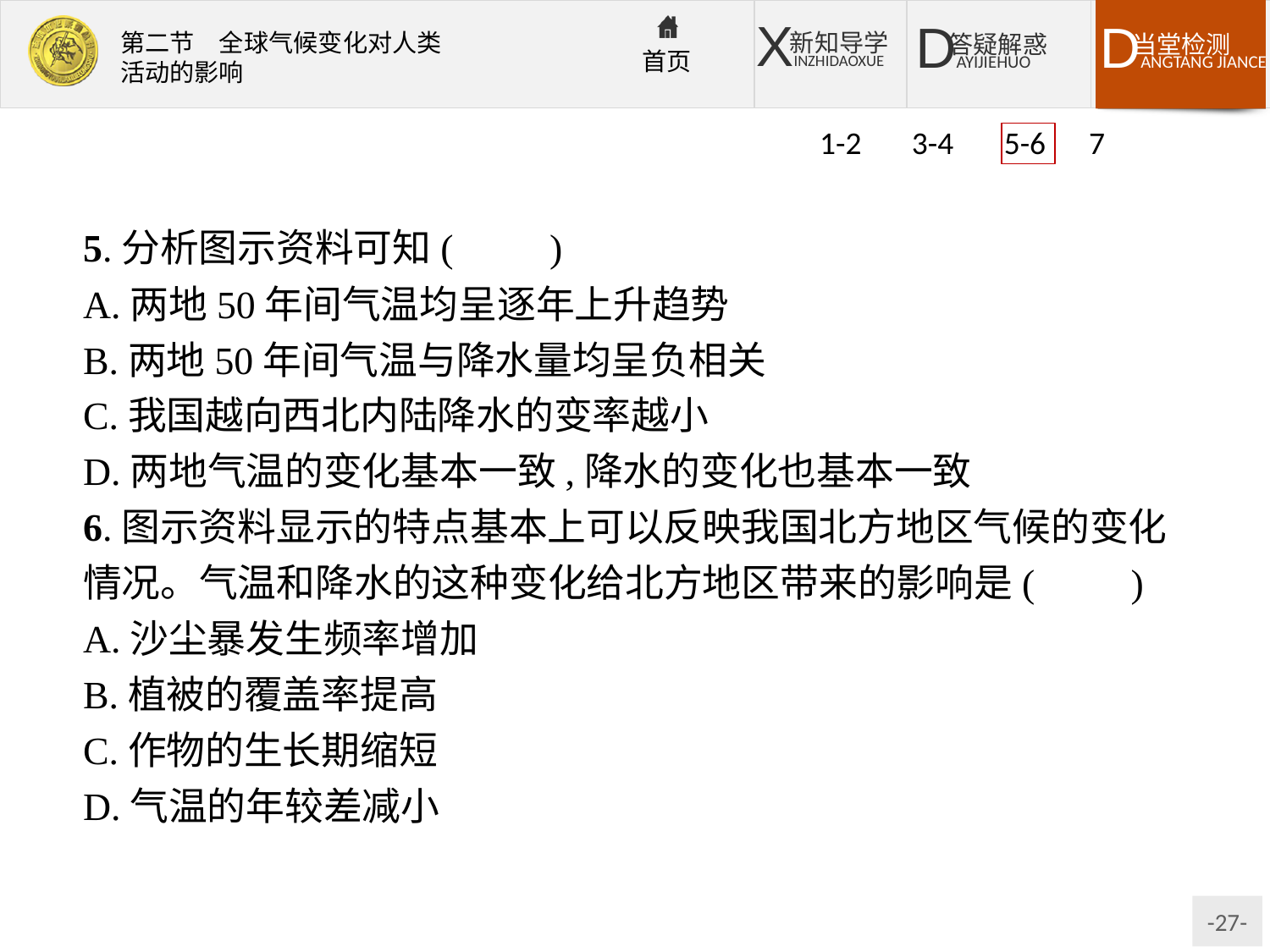

1-2       3-4       5-6      7

5.分析图示资料可知(　　)
A.两地50年间气温均呈逐年上升趋势
B.两地50年间气温与降水量均呈负相关
C.我国越向西北内陆降水的变率越小
D.两地气温的变化基本一致,降水的变化也基本一致
6.图示资料显示的特点基本上可以反映我国北方地区气候的变化情况。气温和降水的这种变化给北方地区带来的影响是(　　)
A.沙尘暴发生频率增加
B.植被的覆盖率提高
C.作物的生长期缩短
D.气温的年较差减小